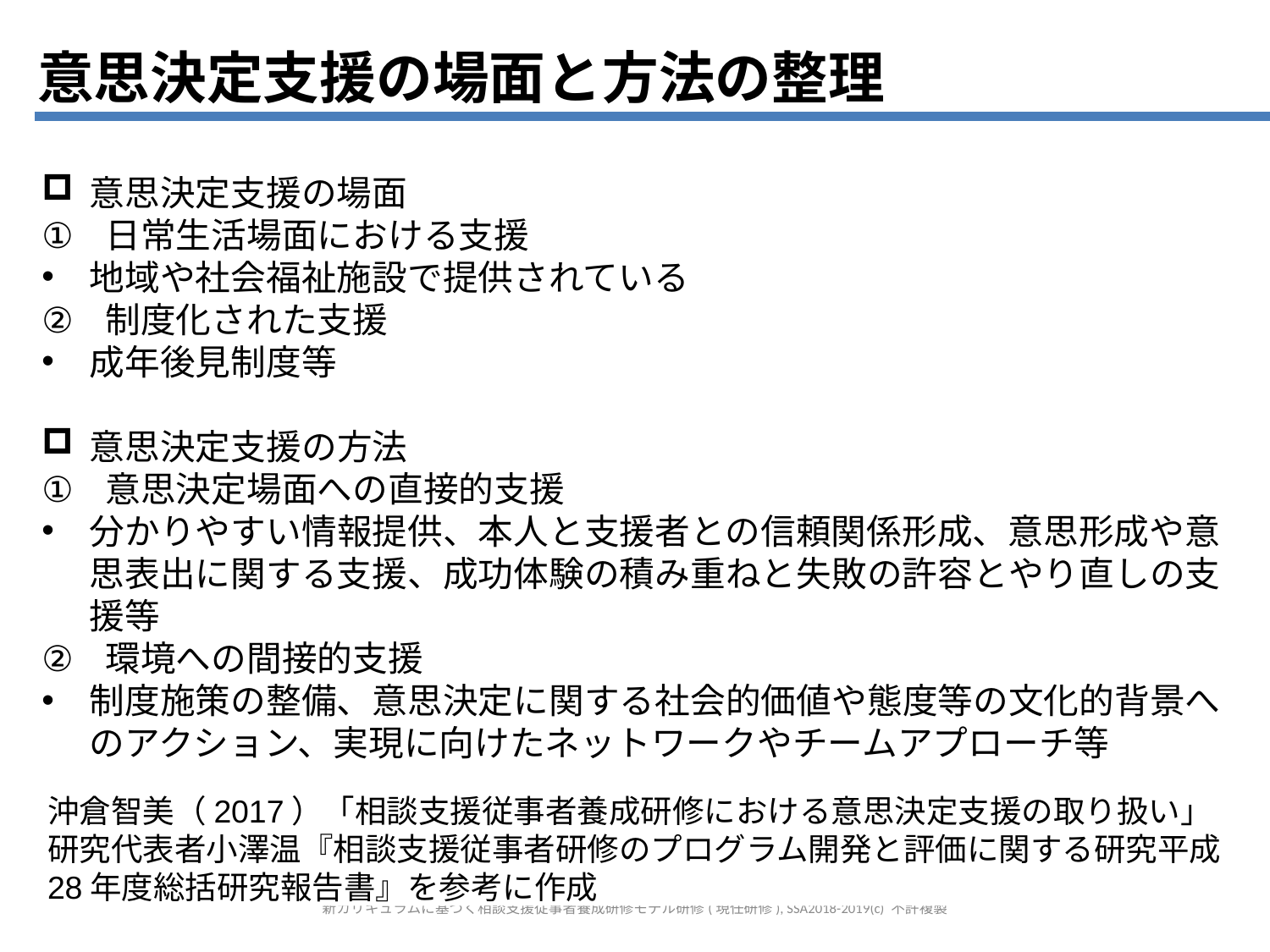

意思決定支援の場面と方法の整理
意思決定支援の場面
日常生活場面における支援
地域や社会福祉施設で提供されている
制度化された支援
成年後見制度等

意思決定支援の方法
意思決定場面への直接的支援
分かりやすい情報提供、本人と支援者との信頼関係形成、意思形成や意思表出に関する支援、成功体験の積み重ねと失敗の許容とやり直しの支援等
環境への間接的支援
制度施策の整備、意思決定に関する社会的価値や態度等の文化的背景へのアクション、実現に向けたネットワークやチームアプローチ等
沖倉智美（2017）「相談支援従事者養成研修における意思決定支援の取り扱い」研究代表者小澤温『相談支援従事者研修のプログラム開発と評価に関する研究平成28年度総括研究報告書』を参考に作成
新カリキュラムに基づく相談支援従事者養成研修モデル研修(現任研修), SSA2018-2019(c) 不許複製